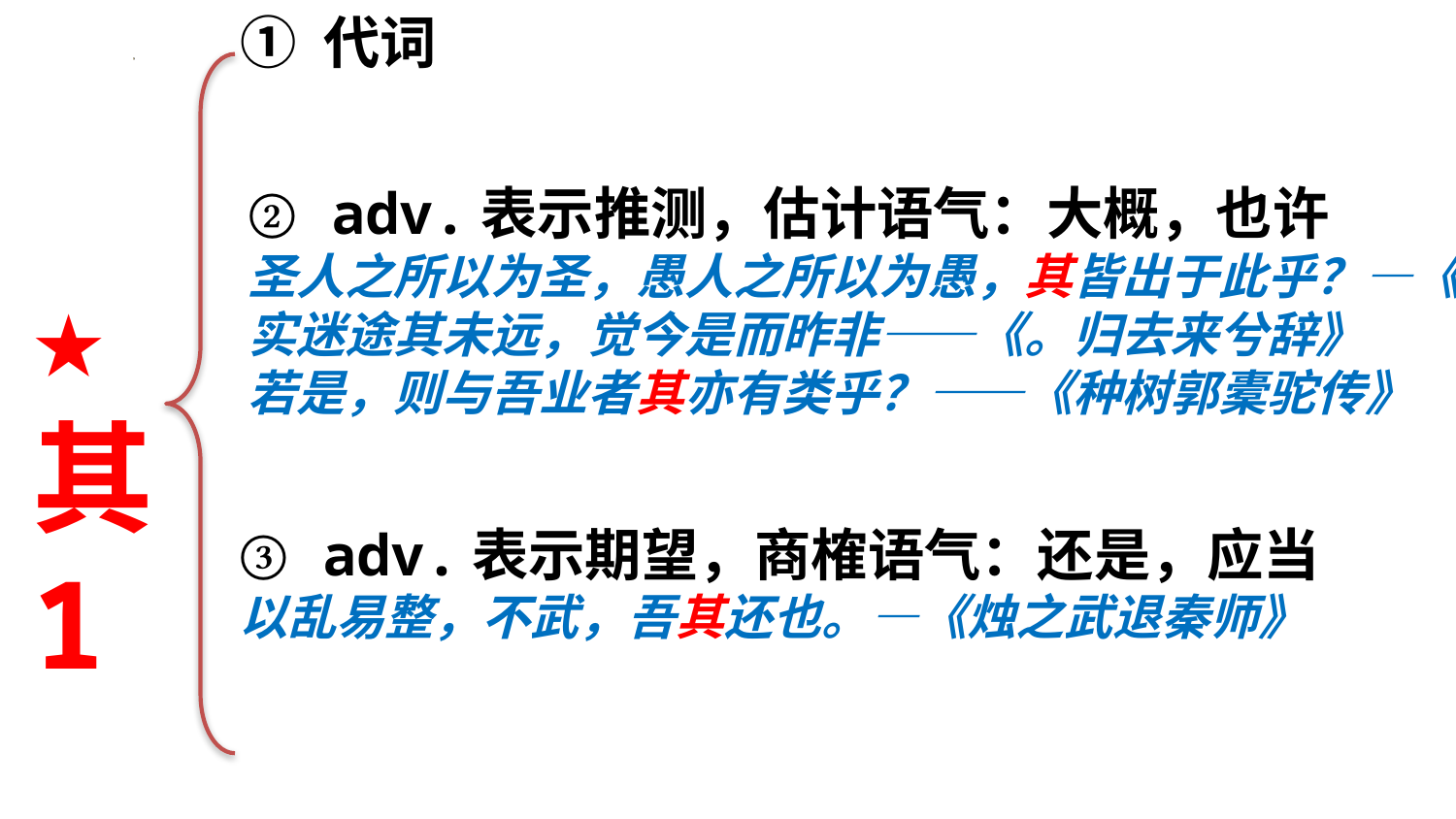

① 代词

② adv.表示推测，估计语气：大概，也许
圣人之所以为圣，愚人之所以为愚，其皆出于此乎？—《师说》
实迷途其未远，觉今是而昨非——《。归去来兮辞》
若是，则与吾业者其亦有类乎？——《种树郭橐驼传》
★
其
1
③ adv.表示期望，商榷语气：还是，应当
以乱易整，不武，吾其还也。—《烛之武退秦师》